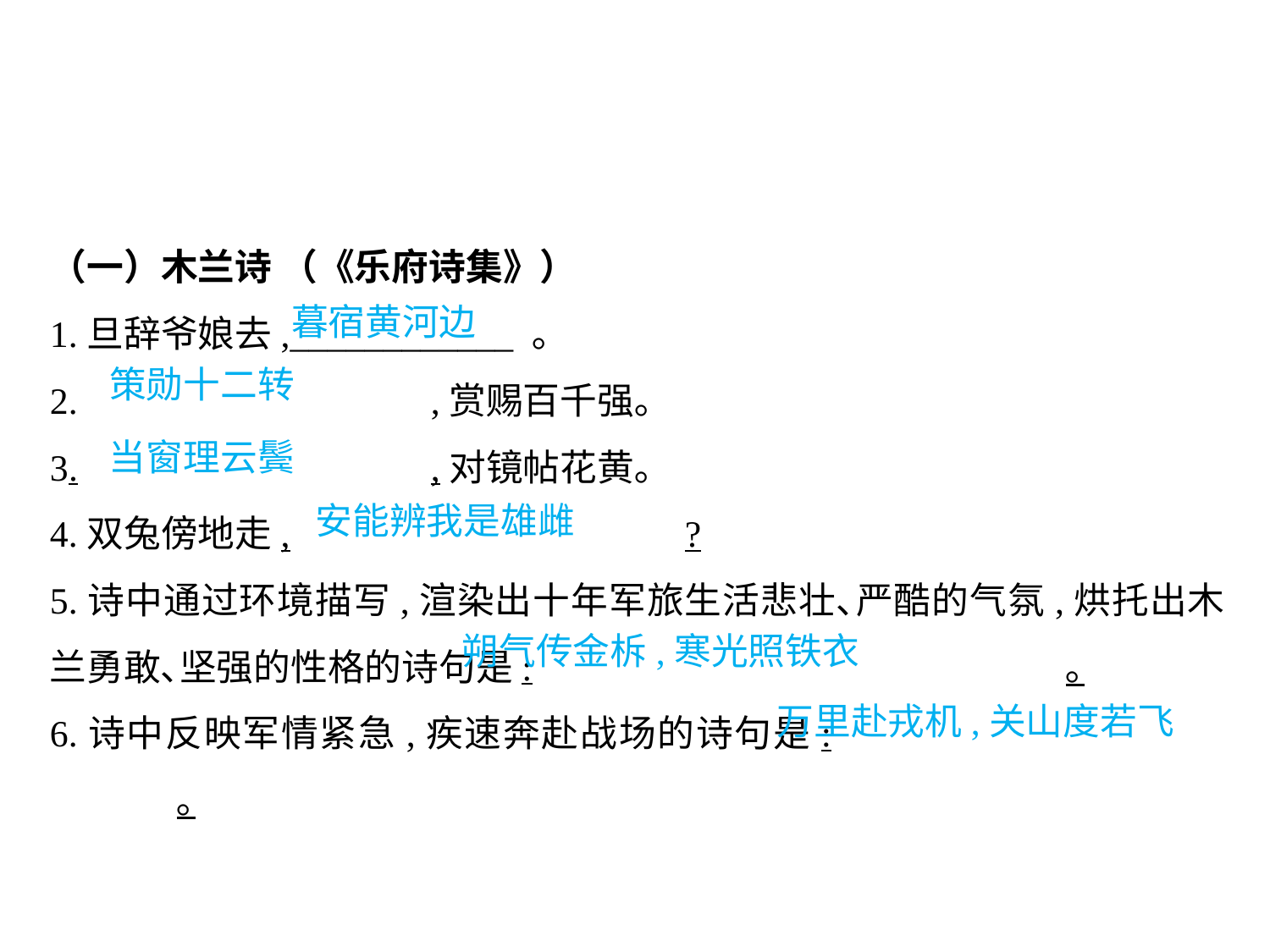

（一）木兰诗 （《乐府诗集》）
1.旦辞爷娘去,____________ ｡
2.			,赏赐百千强｡
3.			,对镜帖花黄｡
4.双兔傍地走,				?
5.诗中通过环境描写,渲染出十年军旅生活悲壮､严酷的气氛,烘托出木兰勇敢､坚强的性格的诗句是:					｡
6.诗中反映军情紧急,疾速奔赴战场的诗句是:					｡
暮宿黄河边
策勋十二转
当窗理云鬓
安能辨我是雄雌
朔气传金柝,寒光照铁衣
万里赴戎机,关山度若飞